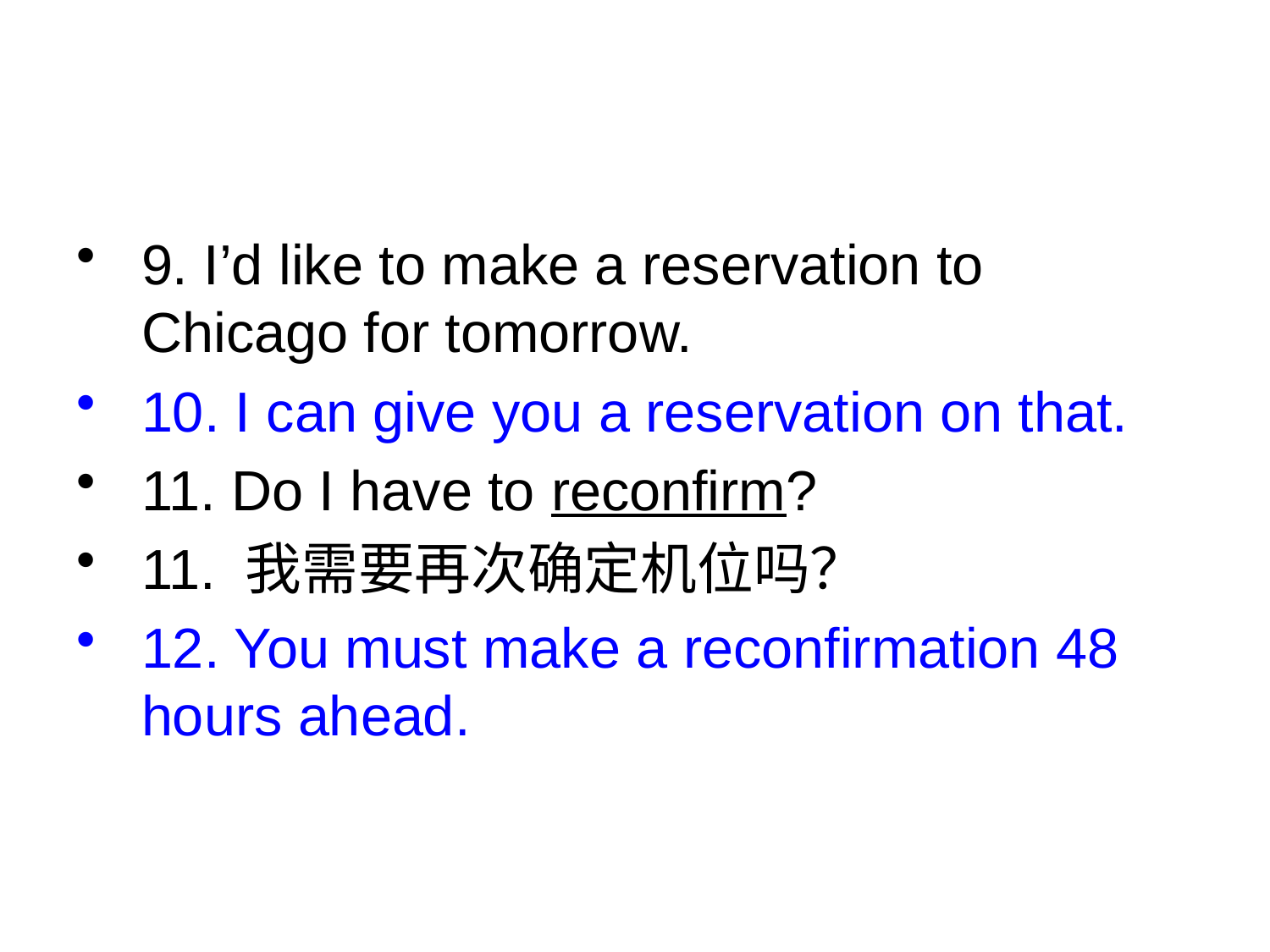

9. I’d like to make a reservation to Chicago for tomorrow.
10. I can give you a reservation on that.
11. Do I have to reconfirm?
11. 我需要再次确定机位吗？
12. You must make a reconfirmation 48 hours ahead.